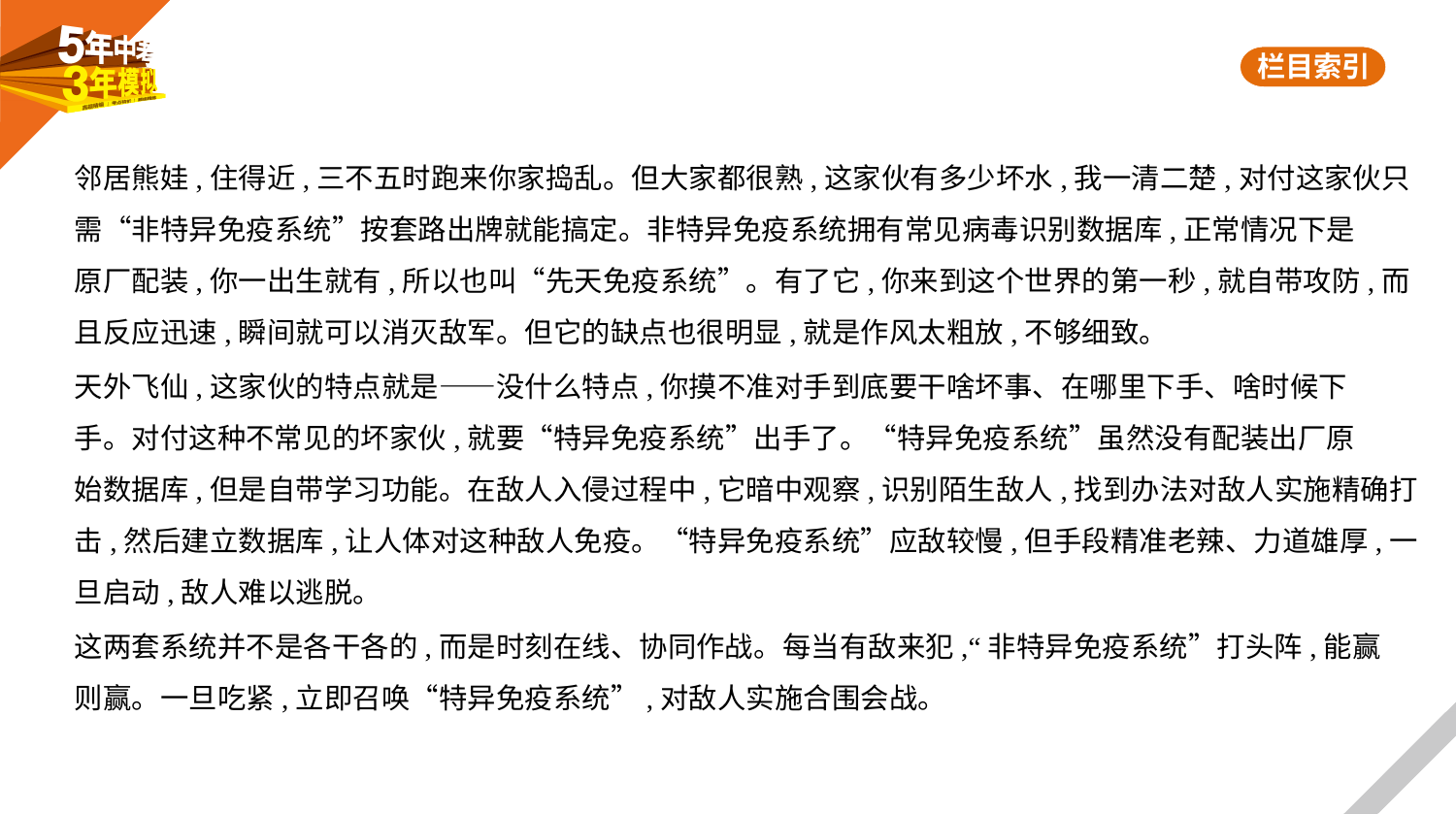

邻居熊娃,住得近,三不五时跑来你家捣乱。但大家都很熟,这家伙有多少坏水,我一清二楚,对付这家伙只
需“非特异免疫系统”按套路出牌就能搞定。非特异免疫系统拥有常见病毒识别数据库,正常情况下是
原厂配装,你一出生就有,所以也叫“先天免疫系统”。有了它,你来到这个世界的第一秒,就自带攻防,而
且反应迅速,瞬间就可以消灭敌军。但它的缺点也很明显,就是作风太粗放,不够细致。
天外飞仙,这家伙的特点就是——没什么特点,你摸不准对手到底要干啥坏事、在哪里下手、啥时候下
手。对付这种不常见的坏家伙,就要“特异免疫系统”出手了。“特异免疫系统”虽然没有配装出厂原
始数据库,但是自带学习功能。在敌人入侵过程中,它暗中观察,识别陌生敌人,找到办法对敌人实施精确打
击,然后建立数据库,让人体对这种敌人免疫。“特异免疫系统”应敌较慢,但手段精准老辣、力道雄厚,一
旦启动,敌人难以逃脱。
这两套系统并不是各干各的,而是时刻在线、协同作战。每当有敌来犯,“非特异免疫系统”打头阵,能赢
则赢。一旦吃紧,立即召唤“特异免疫系统”,对敌人实施合围会战。